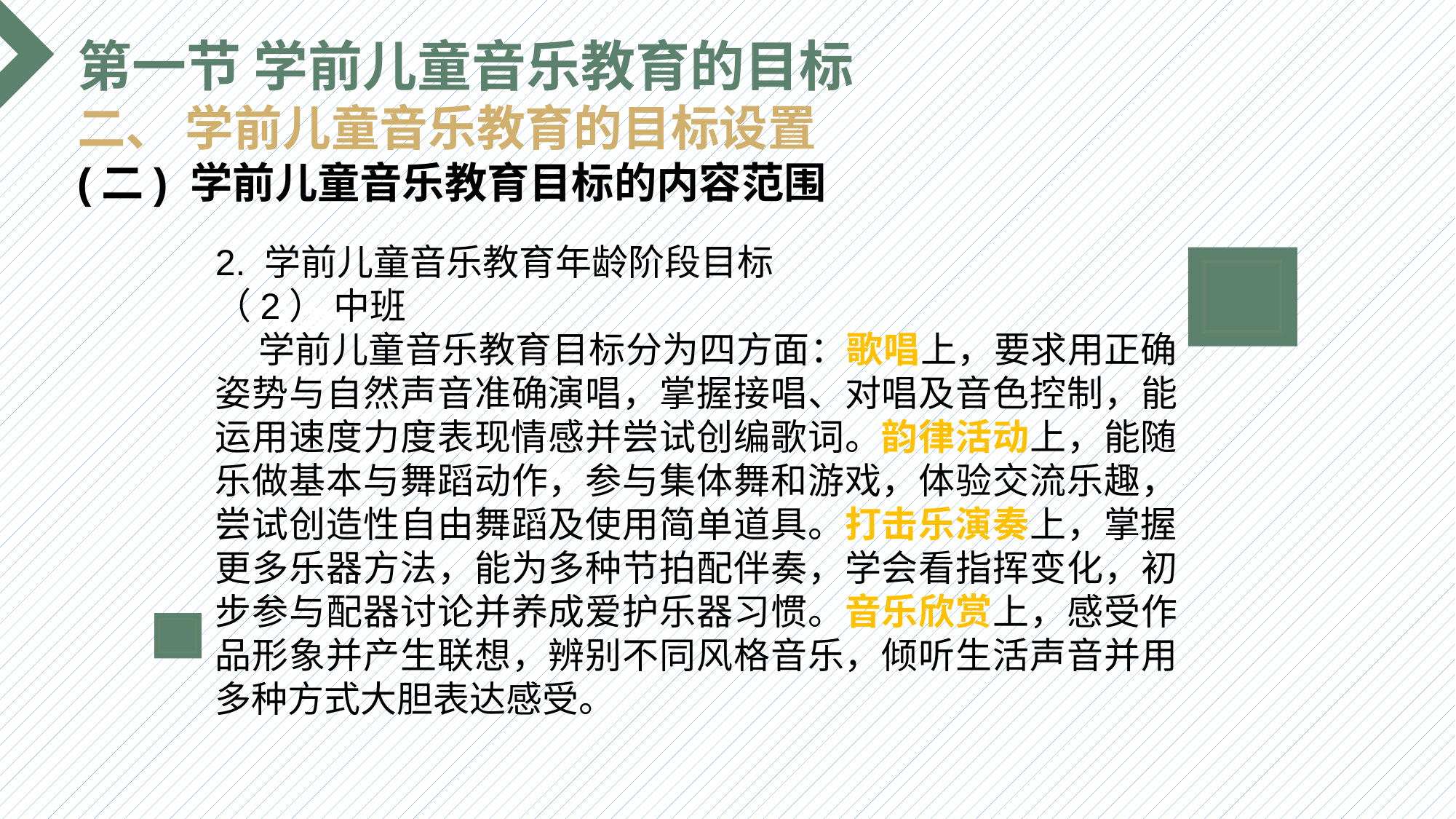

第一节 学前儿童音乐教育的目标
二、 学前儿童音乐教育的目标设置
(二) 学前儿童音乐教育目标的内容范围

2. 学前儿童音乐教育年龄阶段目标
（2） 中班
    学前儿童音乐教育目标分为四方面：歌唱上，要求用正确姿势与自然声音准确演唱，掌握接唱、对唱及音色控制，能运用速度力度表现情感并尝试创编歌词。韵律活动上，能随乐做基本与舞蹈动作，参与集体舞和游戏，体验交流乐趣，尝试创造性自由舞蹈及使用简单道具。打击乐演奏上，掌握更多乐器方法，能为多种节拍配伴奏，学会看指挥变化，初步参与配器讨论并养成爱护乐器习惯。音乐欣赏上，感受作品形象并产生联想，辨别不同风格音乐，倾听生活声音并用多种方式大胆表达感受。

选题背景
输入您的内容，请简要说明，言简意赅即可输入您的内容，请简要说明，言简意赅即可输入您的内容，请简要说明，言简意赅即可输入您的内容，请简要说明，言简意赅即可